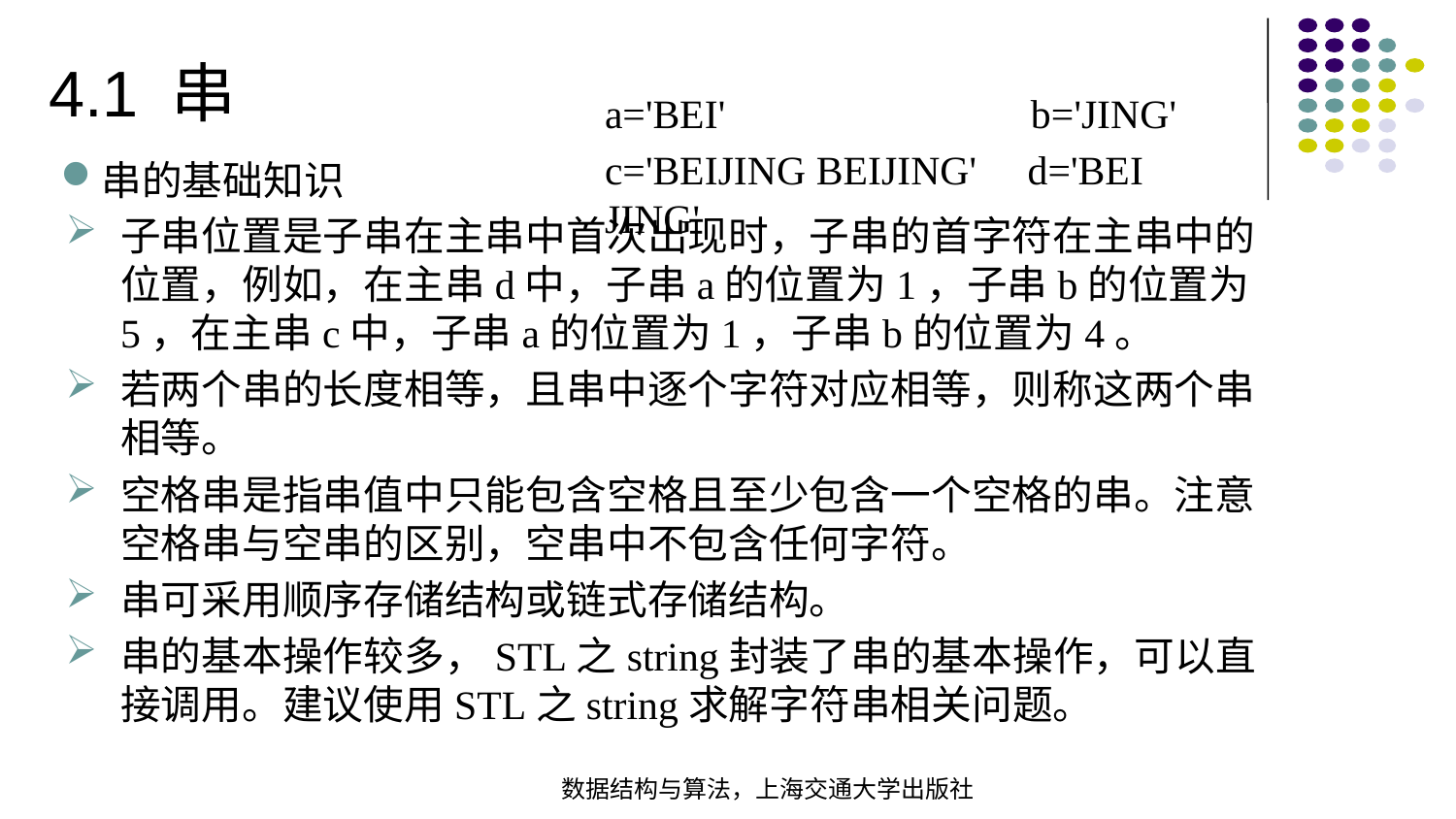

4.1 串
a='BEI'                              b='JING'
c='BEIJING BEIJING'     d='BEI JING'
串的基础知识
子串位置是子串在主串中首次出现时，子串的首字符在主串中的位置，例如，在主串d中，子串a的位置为1，子串b的位置为5，在主串c中，子串a的位置为1，子串b的位置为4。
若两个串的长度相等，且串中逐个字符对应相等，则称这两个串相等。
空格串是指串值中只能包含空格且至少包含一个空格的串。注意空格串与空串的区别，空串中不包含任何字符。
串可采用顺序存储结构或链式存储结构。
串的基本操作较多，STL之string封装了串的基本操作，可以直接调用。建议使用STL之string求解字符串相关问题。